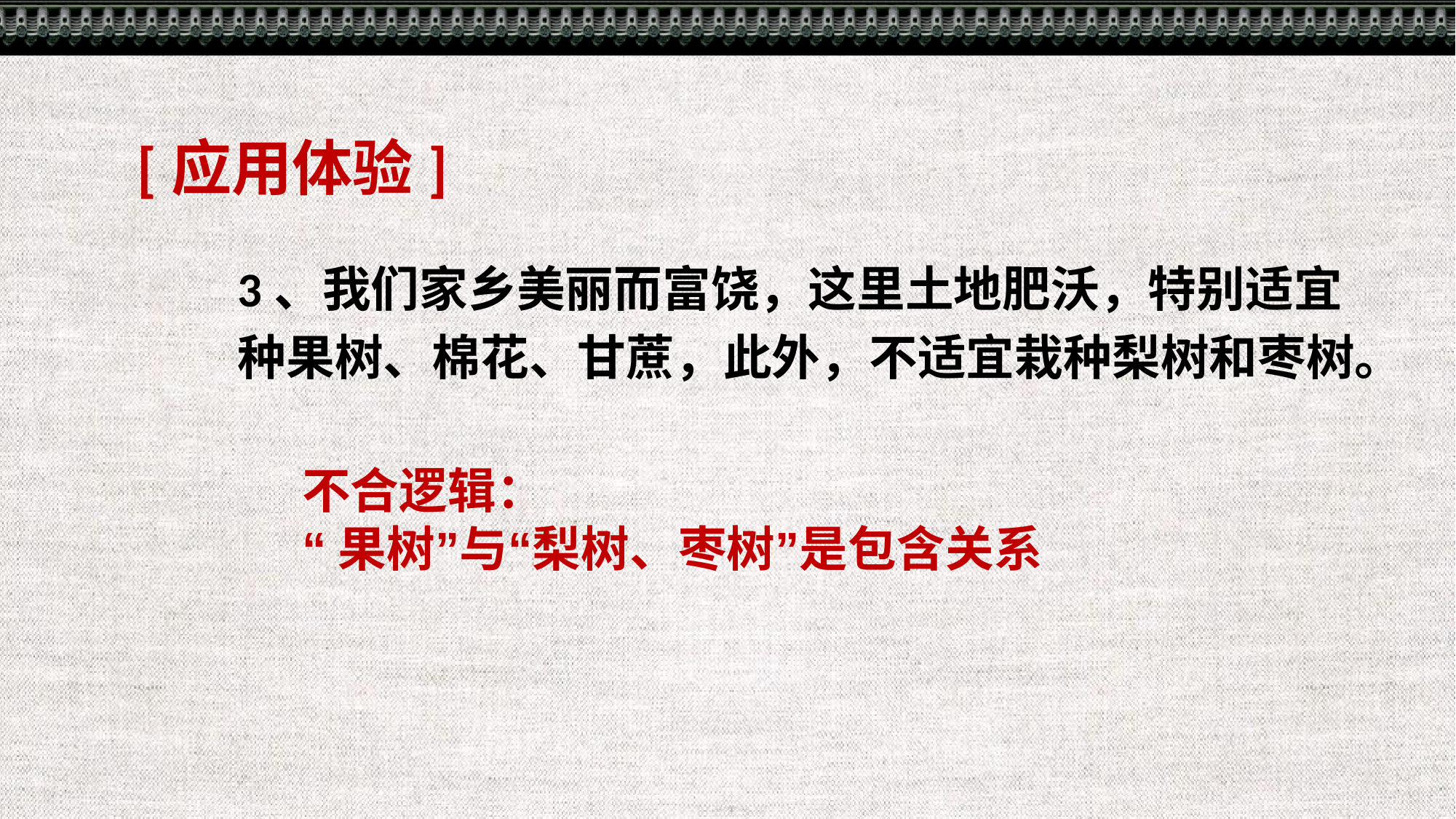

[应用体验]
3、我们家乡美丽而富饶，这里土地肥沃，特别适宜种果树、棉花、甘蔗，此外，不适宜栽种梨树和枣树。
不合逻辑：
“果树”与“梨树、枣树”是包含关系